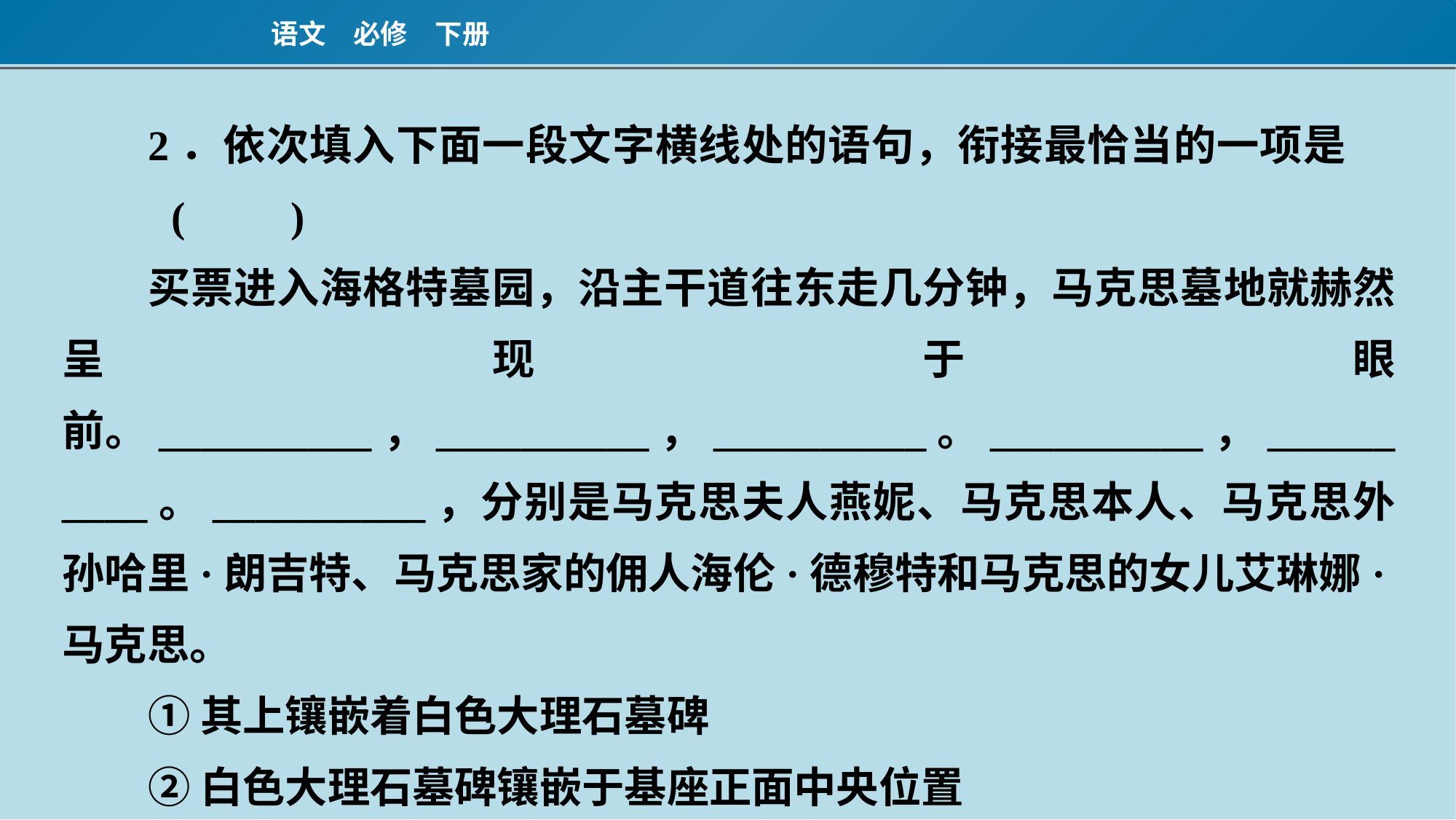

2．依次填入下面一段文字横线处的语句，衔接最恰当的一项是		(　　)
买票进入海格特墓园，沿主干道往东走几分钟，马克思墓地就赫然呈现于眼前。__________，__________，__________。__________，__________。__________，分别是马克思夫人燕妮、马克思本人、马克思外孙哈里·朗吉特、马克思家的佣人海伦·德穆特和马克思的女儿艾琳娜·马克思。
①其上镶嵌着白色大理石墓碑
②白色大理石墓碑镶嵌于基座正面中央位置